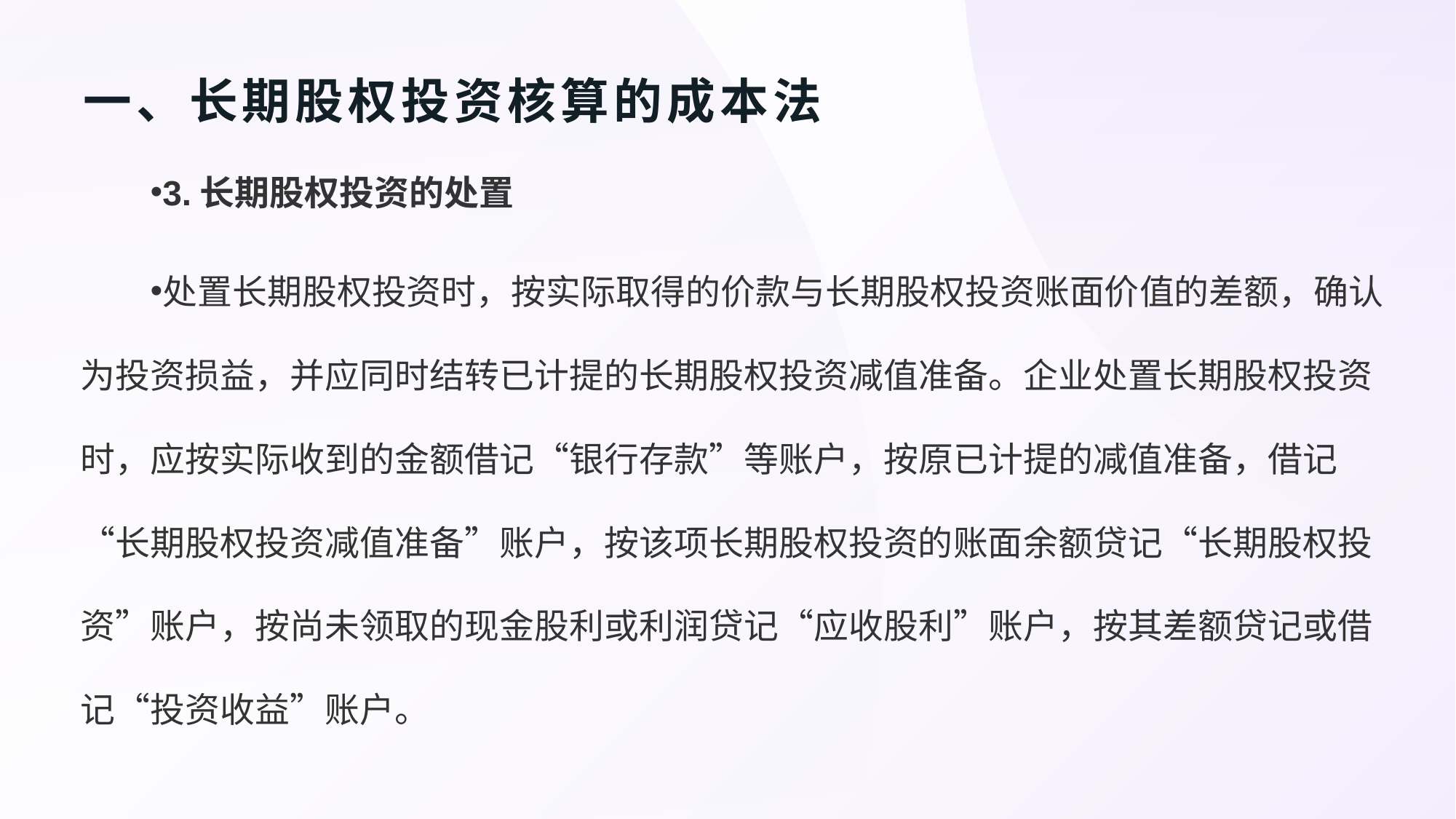

# 一、长期股权投资核算的成本法
3.长期股权投资的处置
处置长期股权投资时，按实际取得的价款与长期股权投资账面价值的差额，确认为投资损益，并应同时结转已计提的长期股权投资减值准备。企业处置长期股权投资时，应按实际收到的金额借记“银行存款”等账户，按原已计提的减值准备，借记“长期股权投资减值准备”账户，按该项长期股权投资的账面余额贷记“长期股权投资”账户，按尚未领取的现金股利或利润贷记“应收股利”账户，按其差额贷记或借记“投资收益”账户。